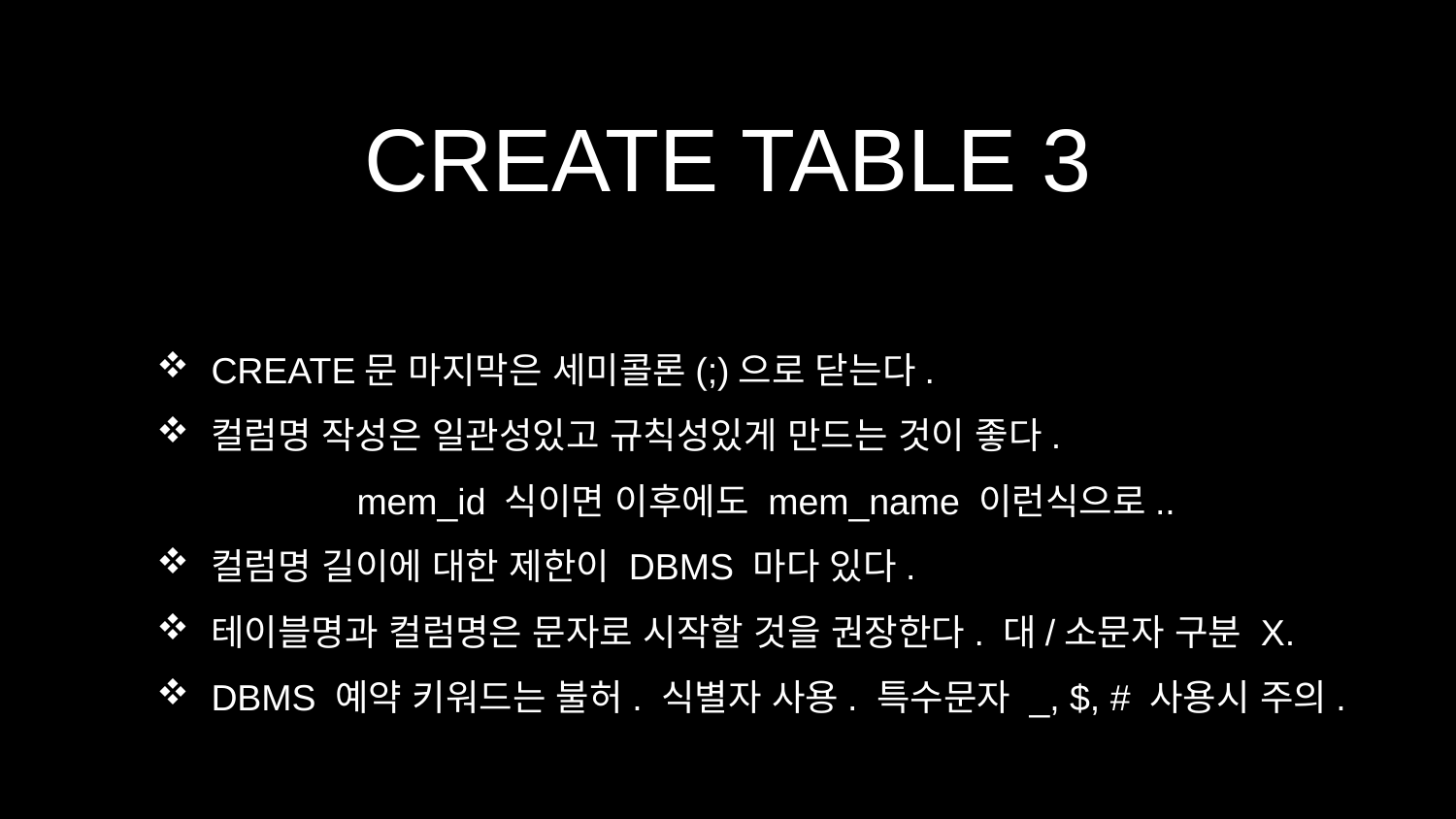

# CREATE TABLE 3
CREATE문 마지막은 세미콜론(;)으로 닫는다.
컬럼명 작성은 일관성있고 규칙성있게 만드는 것이 좋다.
	mem_id 식이면 이후에도 mem_name 이런식으로..
컬럼명 길이에 대한 제한이 DBMS 마다 있다.
테이블명과 컬럼명은 문자로 시작할 것을 권장한다. 대/소문자 구분 X.
DBMS 예약 키워드는 불허. 식별자 사용. 특수문자 _, $, # 사용시 주의.